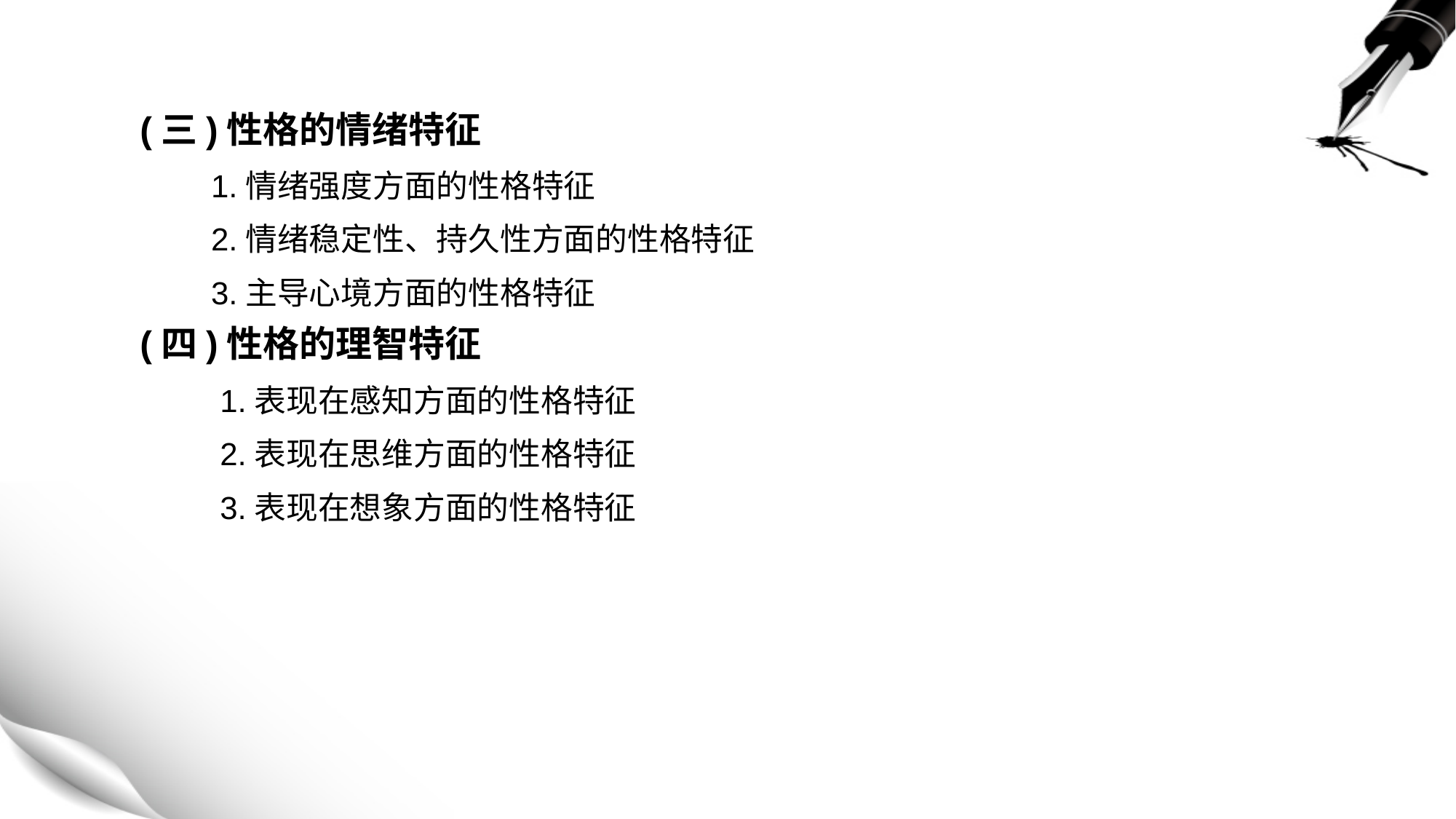

(三)性格的情绪特征
        1.情绪强度方面的性格特征
        2.情绪稳定性、持久性方面的性格特征
        3.主导心境方面的性格特征
(四)性格的理智特征
         1.表现在感知方面的性格特征
         2.表现在思维方面的性格特征
         3.表现在想象方面的性格特征